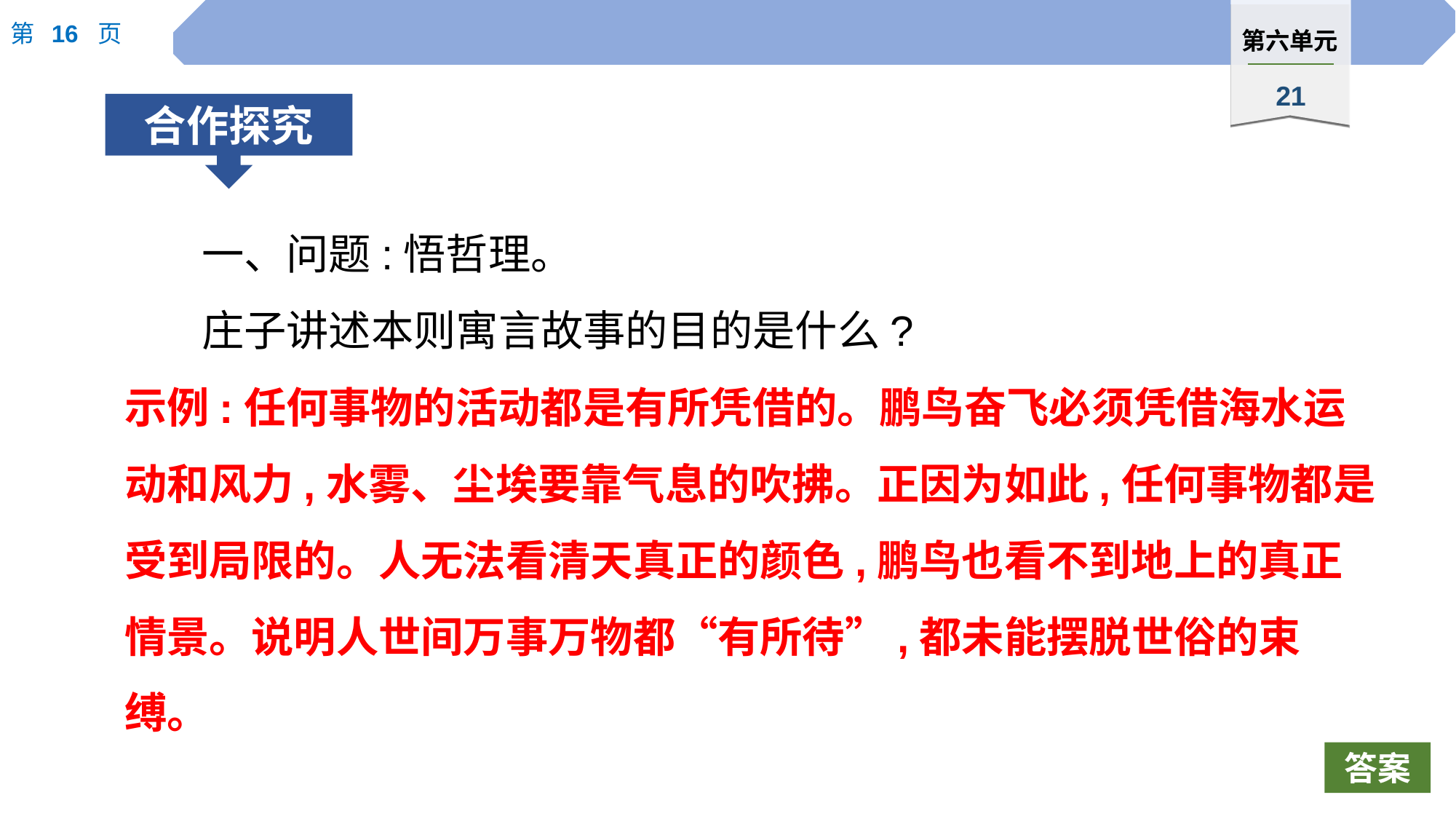

一、问题:悟哲理。
庄子讲述本则寓言故事的目的是什么?
示例:任何事物的活动都是有所凭借的。鹏鸟奋飞必须凭借海水运动和风力,水雾、尘埃要靠气息的吹拂。正因为如此,任何事物都是受到局限的。人无法看清天真正的颜色,鹏鸟也看不到地上的真正情景。说明人世间万事万物都“有所待”,都未能摆脱世俗的束缚。
答案